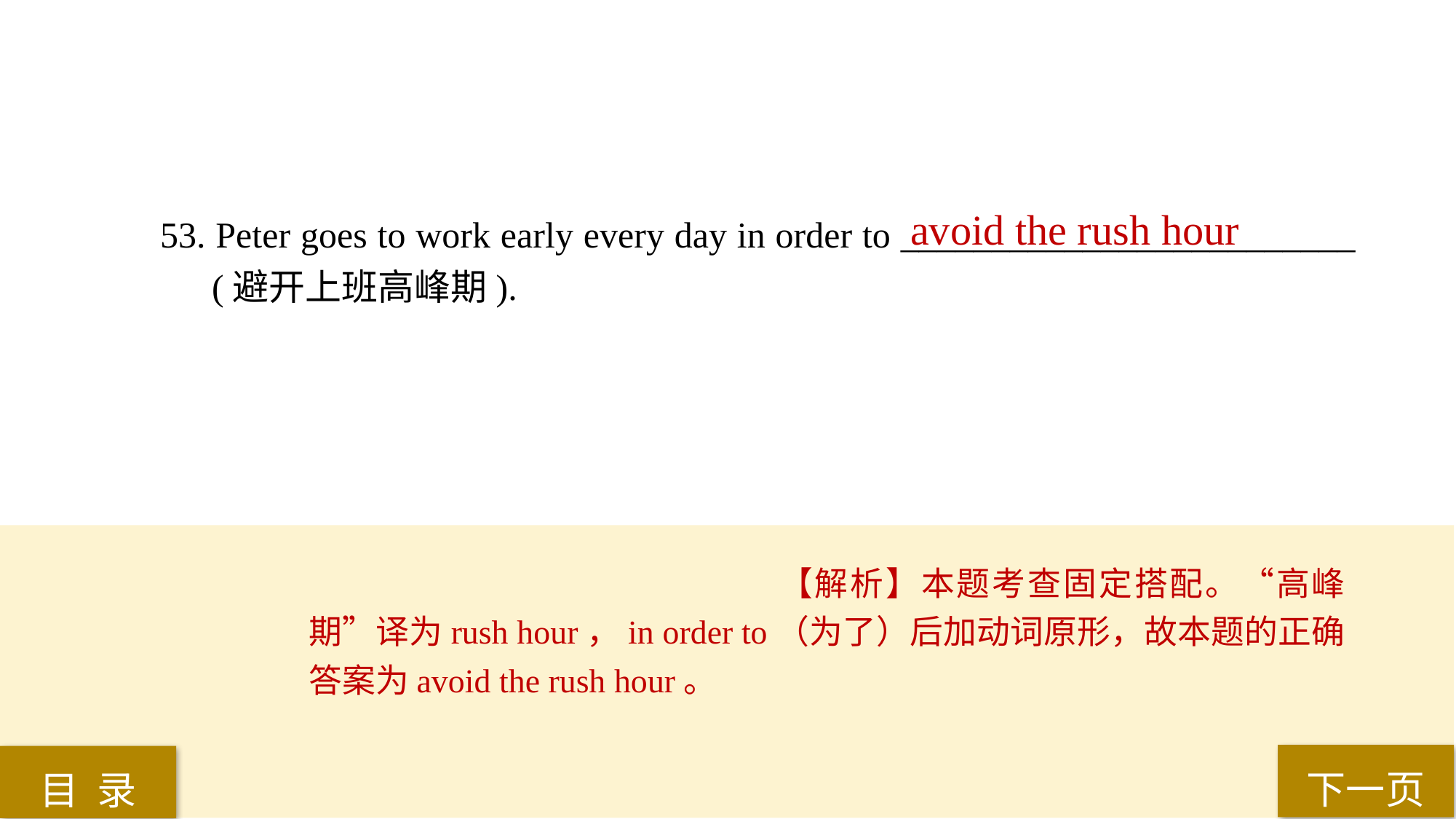

avoid the rush hour
53. Peter goes to work early every day in order to _________________________ (避开上班高峰期).
【解析】本题考查固定搭配。“高峰期”译为rush hour，in order to（为了）后加动词原形，故本题的正确答案为avoid the rush hour。